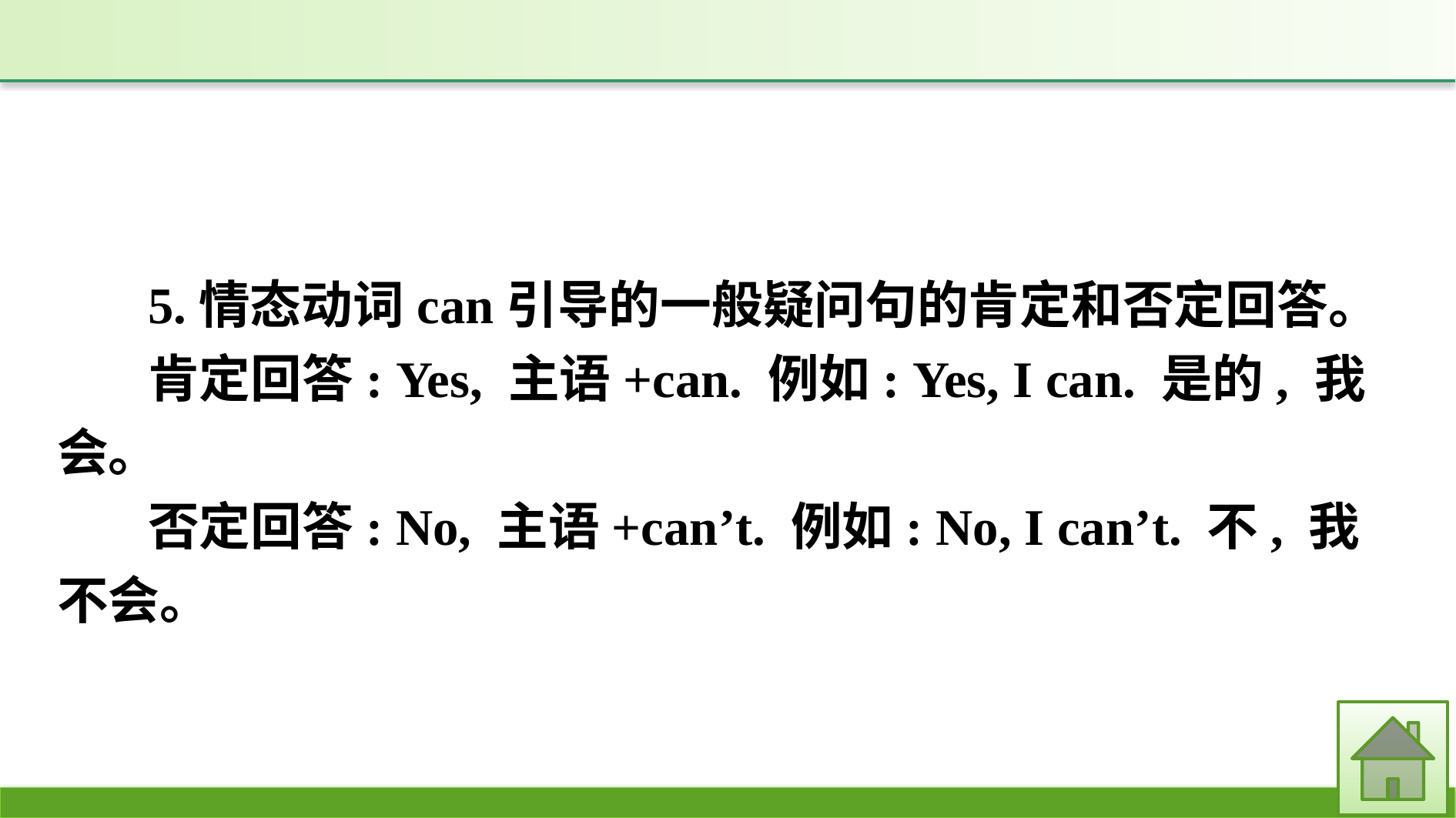

5.情态动词can引导的一般疑问句的肯定和否定回答。
肯定回答: Yes, 主语+can. 例如: Yes, I can. 是的, 我会。
否定回答: No, 主语+can’t. 例如: No, I can’t. 不, 我不会。